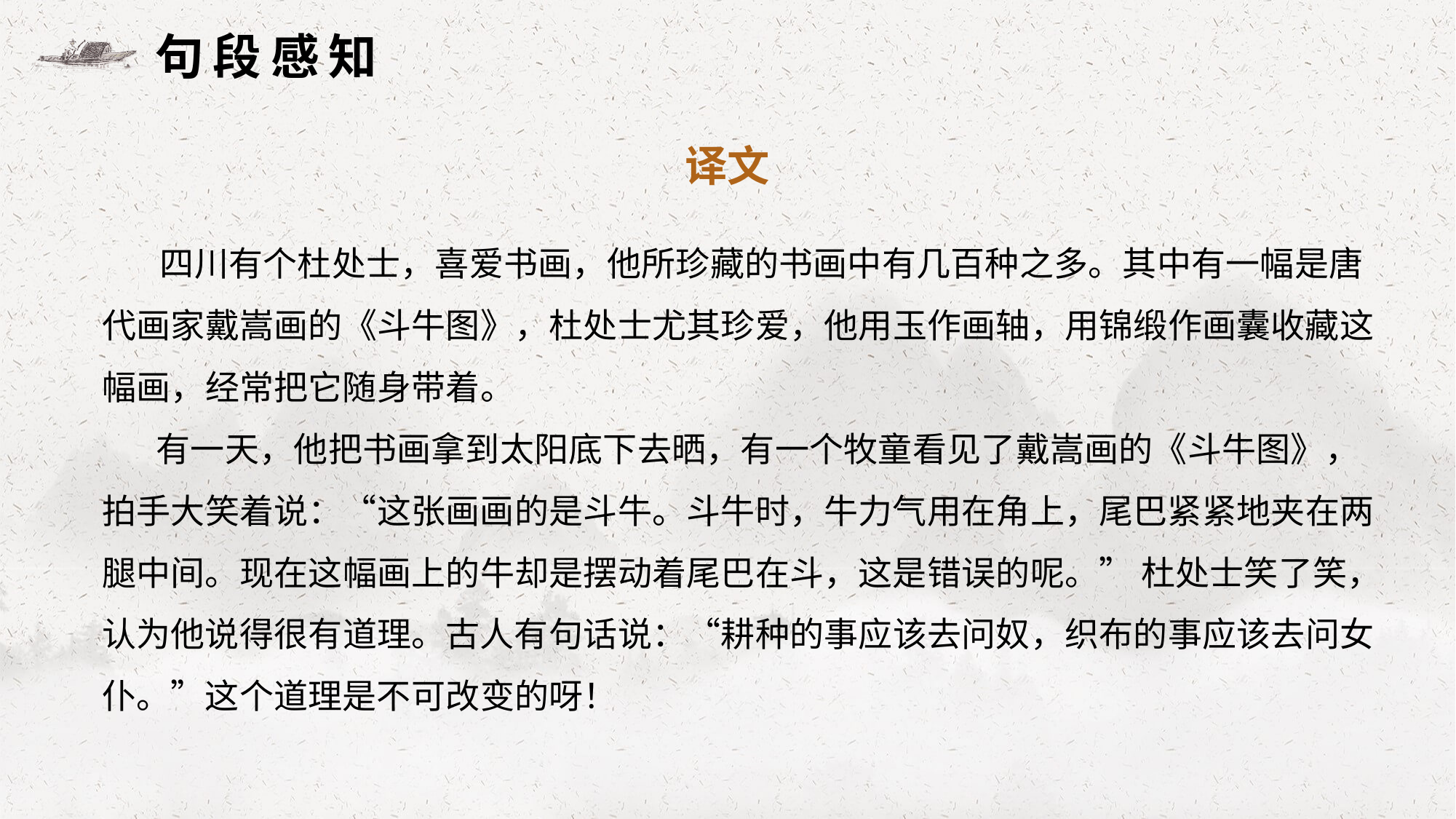

句段感知
译文
      四川有个杜处士，喜爱书画，他所珍藏的书画中有几百种之多。其中有一幅是唐代画家戴嵩画的《斗牛图》，杜处士尤其珍爱，他用玉作画轴，用锦缎作画囊收藏这幅画，经常把它随身带着。
      有一天，他把书画拿到太阳底下去晒，有一个牧童看见了戴嵩画的《斗牛图》，拍手大笑着说：“这张画画的是斗牛。斗牛时，牛力气用在角上，尾巴紧紧地夹在两腿中间。现在这幅画上的牛却是摆动着尾巴在斗，这是错误的呢。” 杜处士笑了笑，认为他说得很有道理。古人有句话说：“耕种的事应该去问奴，织布的事应该去问女仆。”这个道理是不可改变的呀！